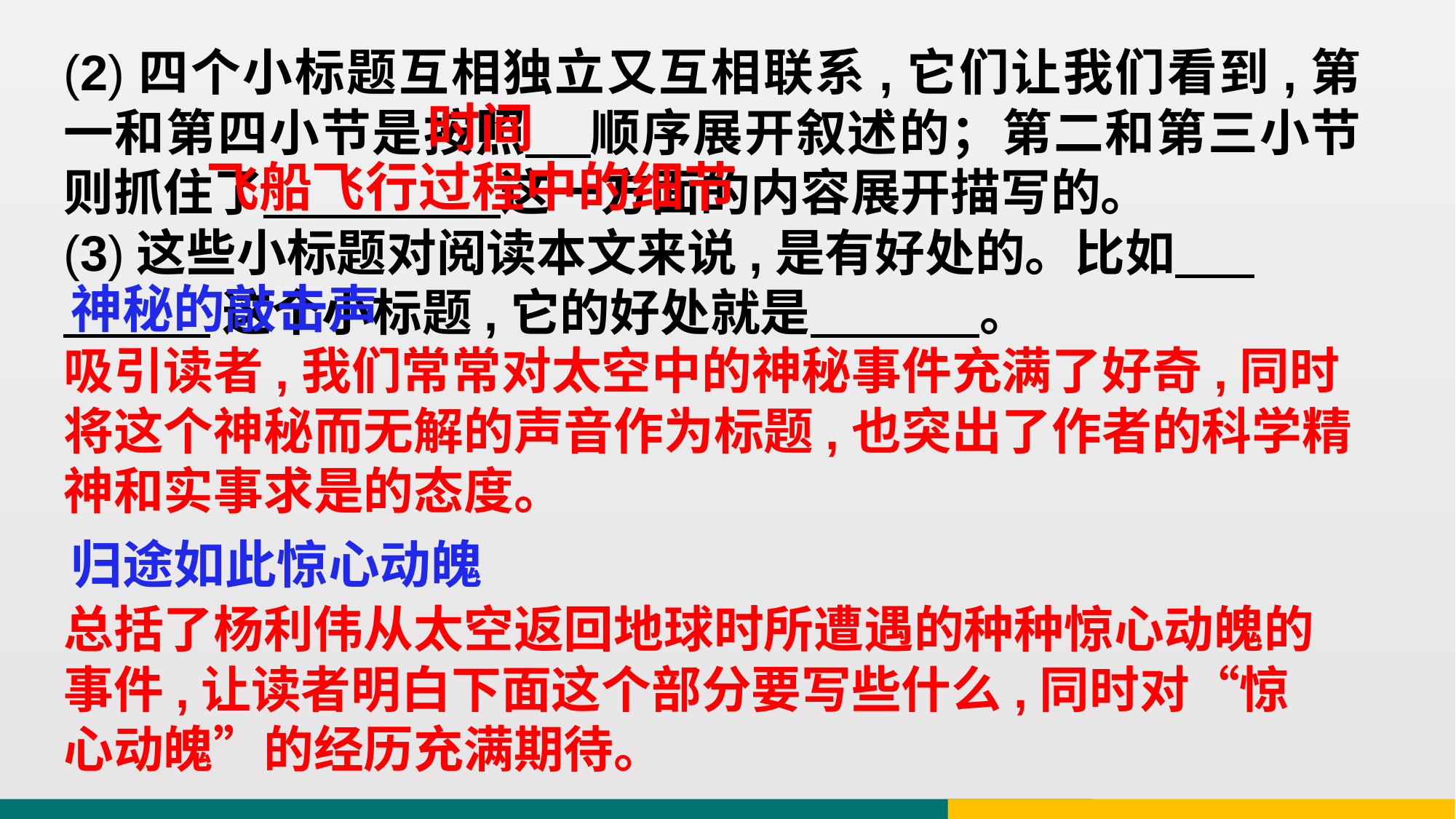

(2)四个小标题互相独立又互相联系,它们让我们看到,第一和第四小节是按照     顺序展开叙述的；第二和第三小节则抓住了                     这一方面的内容展开描写的。
(3)这些小标题对阅读本文来说,是有好处的。比如
             这个小标题,它的好处就是               。

时间
飞船飞行过程中的细节
神秘的敲击声
吸引读者,我们常常对太空中的神秘事件充满了好奇,同时将这个神秘而无解的声音作为标题,也突出了作者的科学精神和实事求是的态度。
归途如此惊心动魄
总括了杨利伟从太空返回地球时所遭遇的种种惊心动魄的事件,让读者明白下面这个部分要写些什么,同时对“惊心动魄”的经历充满期待。